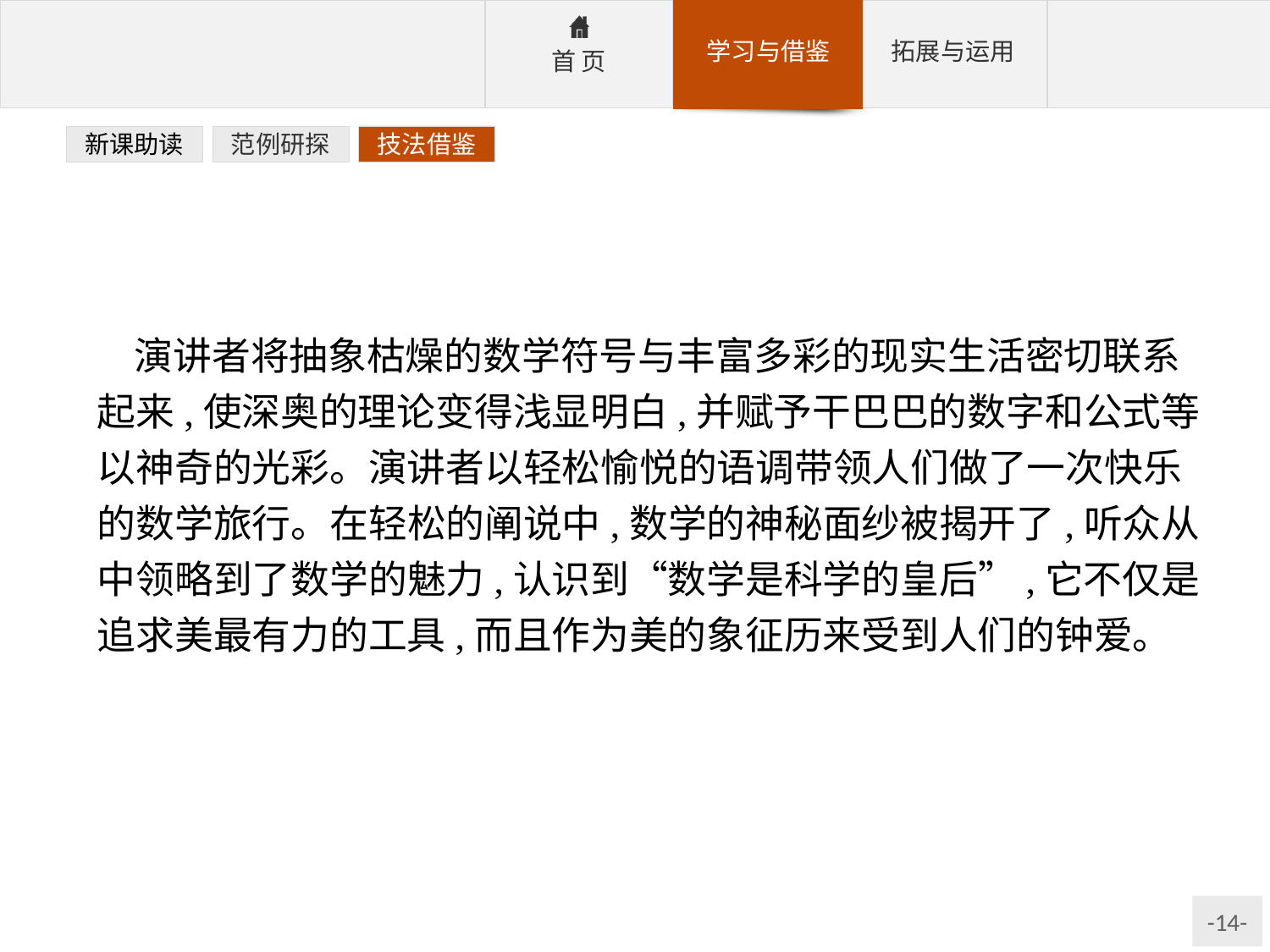

新课助读
范例研探
技法借鉴
演讲者将抽象枯燥的数学符号与丰富多彩的现实生活密切联系起来,使深奥的理论变得浅显明白,并赋予干巴巴的数字和公式等以神奇的光彩。演讲者以轻松愉悦的语调带领人们做了一次快乐的数学旅行。在轻松的阐说中,数学的神秘面纱被揭开了,听众从中领略到了数学的魅力,认识到“数学是科学的皇后”,它不仅是追求美最有力的工具,而且作为美的象征历来受到人们的钟爱。